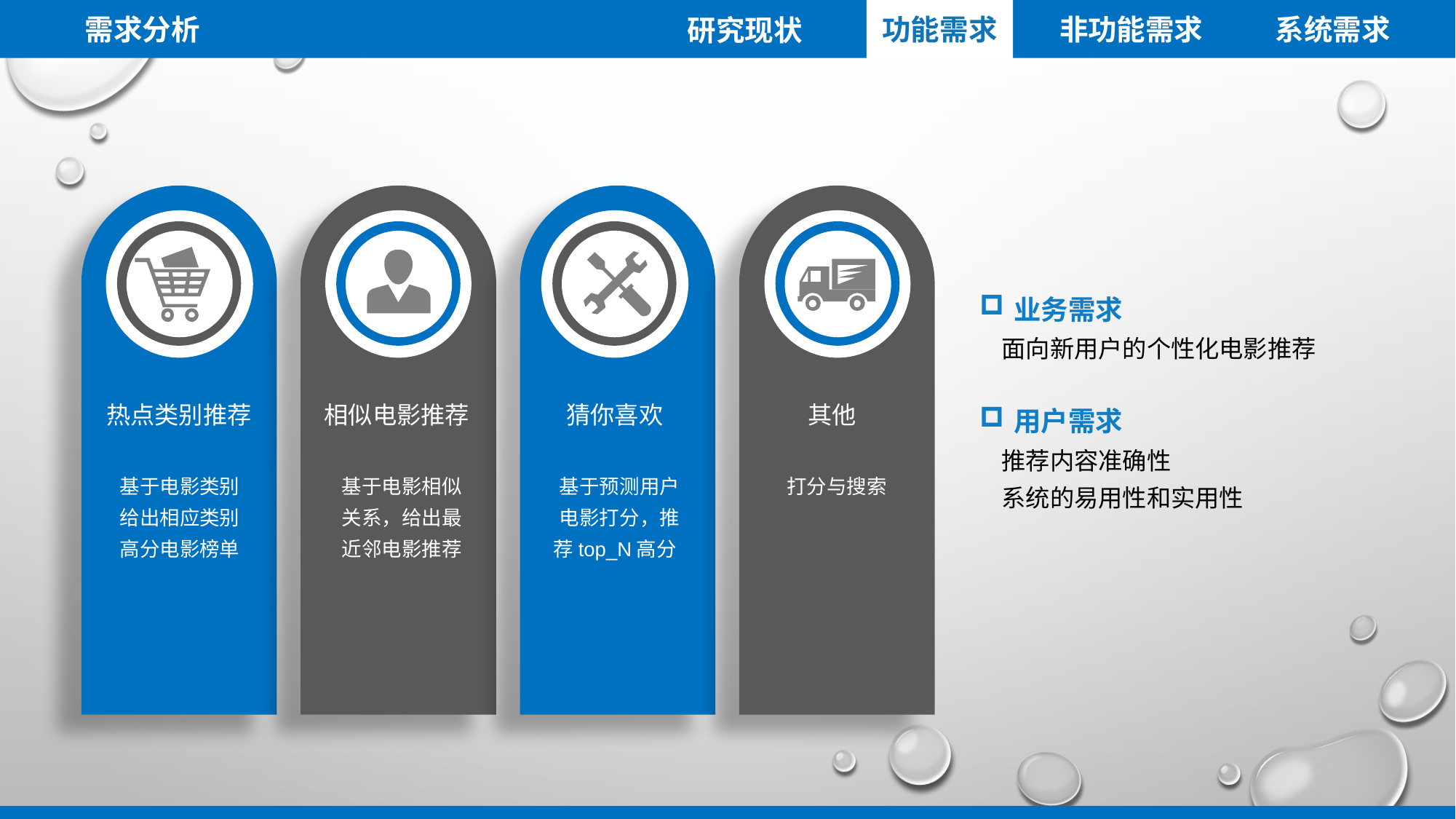

需求分析
功能需求
非功能需求
系统需求
研究现状

业务需求
   面向新用户的个性化电影推荐

用户需求
   推荐内容准确性
   系统的易用性和实用性

热点类别推荐

     基于电影类别
     给出相应类别
     高分电影榜单
相似电影推荐

 基于电影相似
 关系，给出最
 近邻电影推荐
猜你喜欢

 基于预测用户
 电影打分，推
荐top_N高分
其他

 打分与搜索